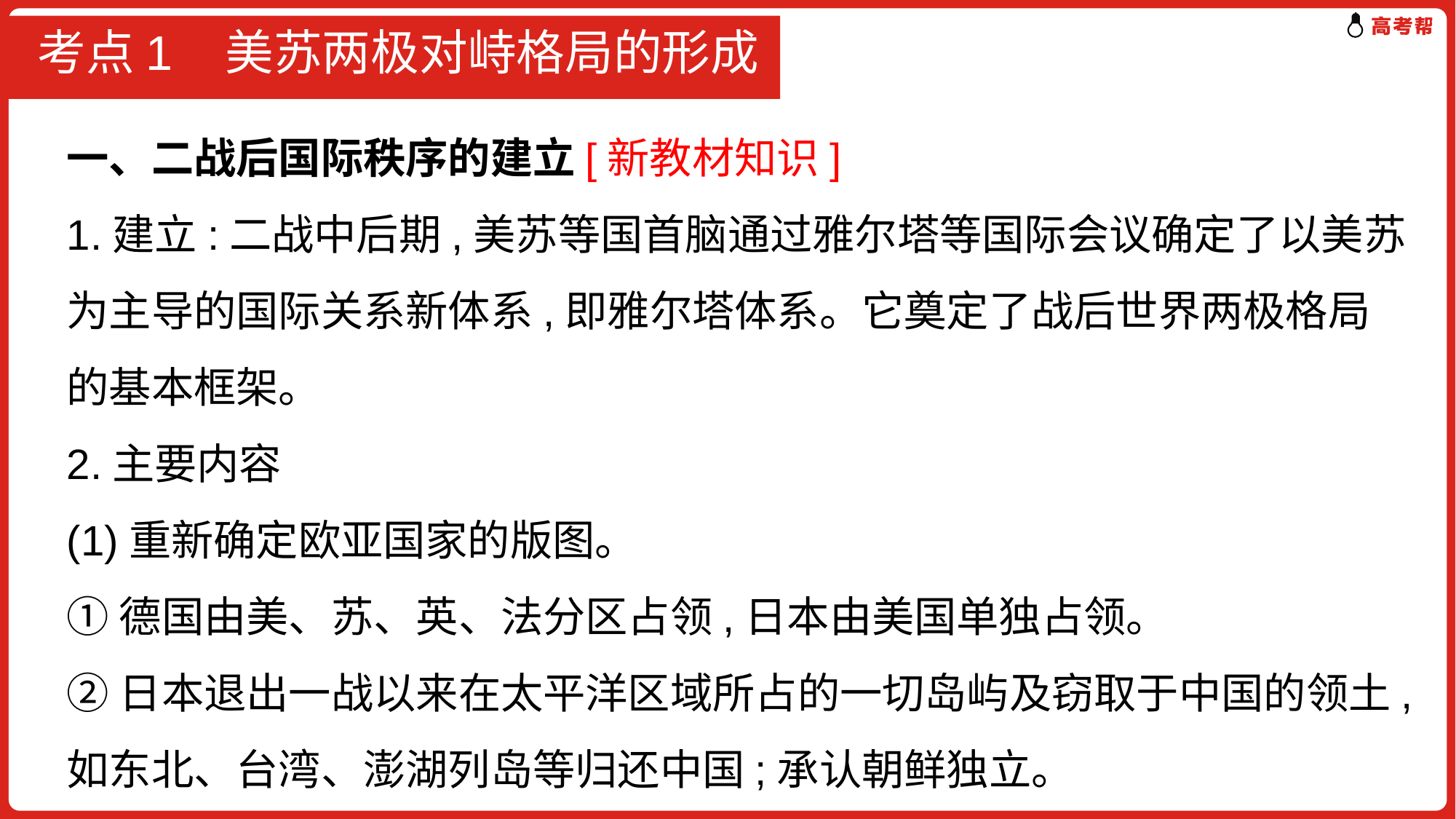

# 考点1   美苏两极对峙格局的形成
一、二战后国际秩序的建立[新教材知识]
1.建立:二战中后期,美苏等国首脑通过雅尔塔等国际会议确定了以美苏为主导的国际关系新体系,即雅尔塔体系。它奠定了战后世界两极格局的基本框架。
2.主要内容
(1)重新确定欧亚国家的版图。
①德国由美、苏、英、法分区占领,日本由美国单独占领。
②日本退出一战以来在太平洋区域所占的一切岛屿及窃取于中国的领土,如东北、台湾、澎湖列岛等归还中国;承认朝鲜独立。